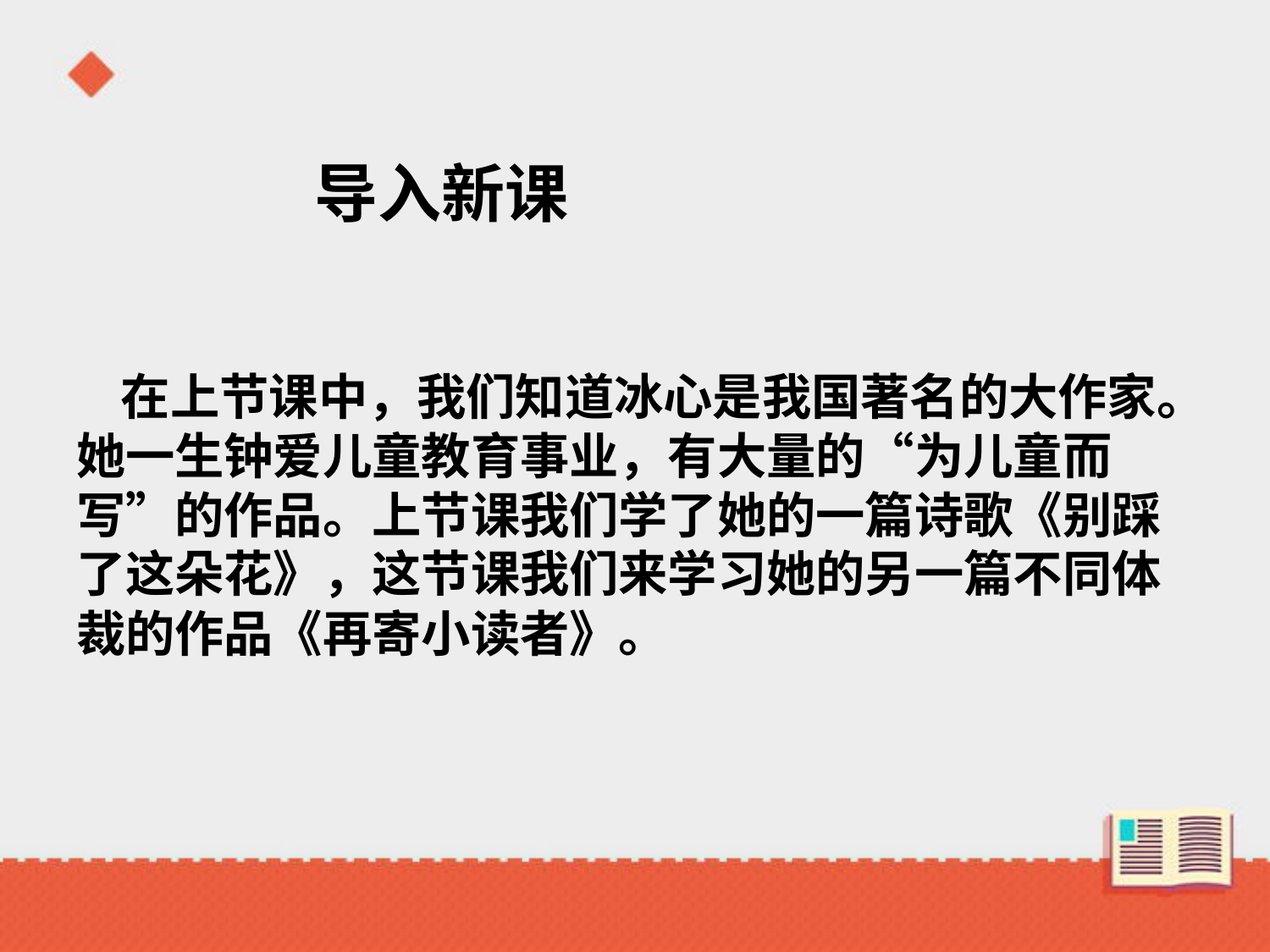

# 导入新课 在上节课中，我们知道冰心是我国著名的大作家。她一生钟爱儿童教育事业，有大量的“为儿童而写”的作品。上节课我们学了她的一篇诗歌《别踩了这朵花》，这节课我们来学习她的另一篇不同体裁的作品《再寄小读者》。